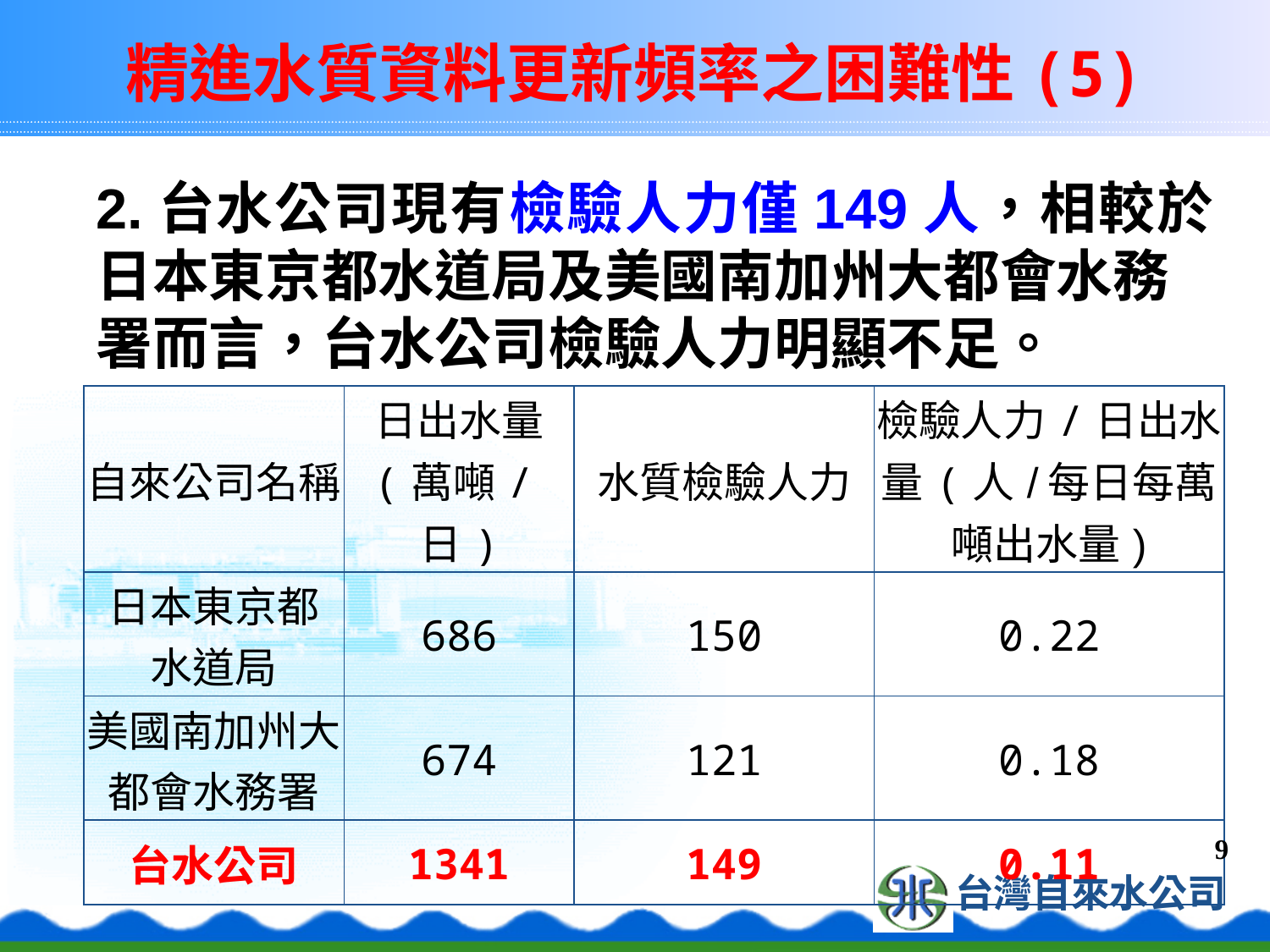

# 精進水質資料更新頻率之困難性(5)
2.台水公司現有檢驗人力僅149人，相較於日本東京都水道局及美國南加州大都會水務署而言，台水公司檢驗人力明顯不足。

| 自來公司名稱 | 日出水量 (萬噸/日) | 水質檢驗人力 | 檢驗人力/日出水量(人/每日每萬噸出水量) |
| --- | --- | --- | --- |
| 日本東京都 水道局 | 686 | 150 | 0.22 |
| 美國南加州大都會水務署 | 674 | 121 | 0.18 |
| 台水公司 | 1341 | 149 | 0.11 |
9